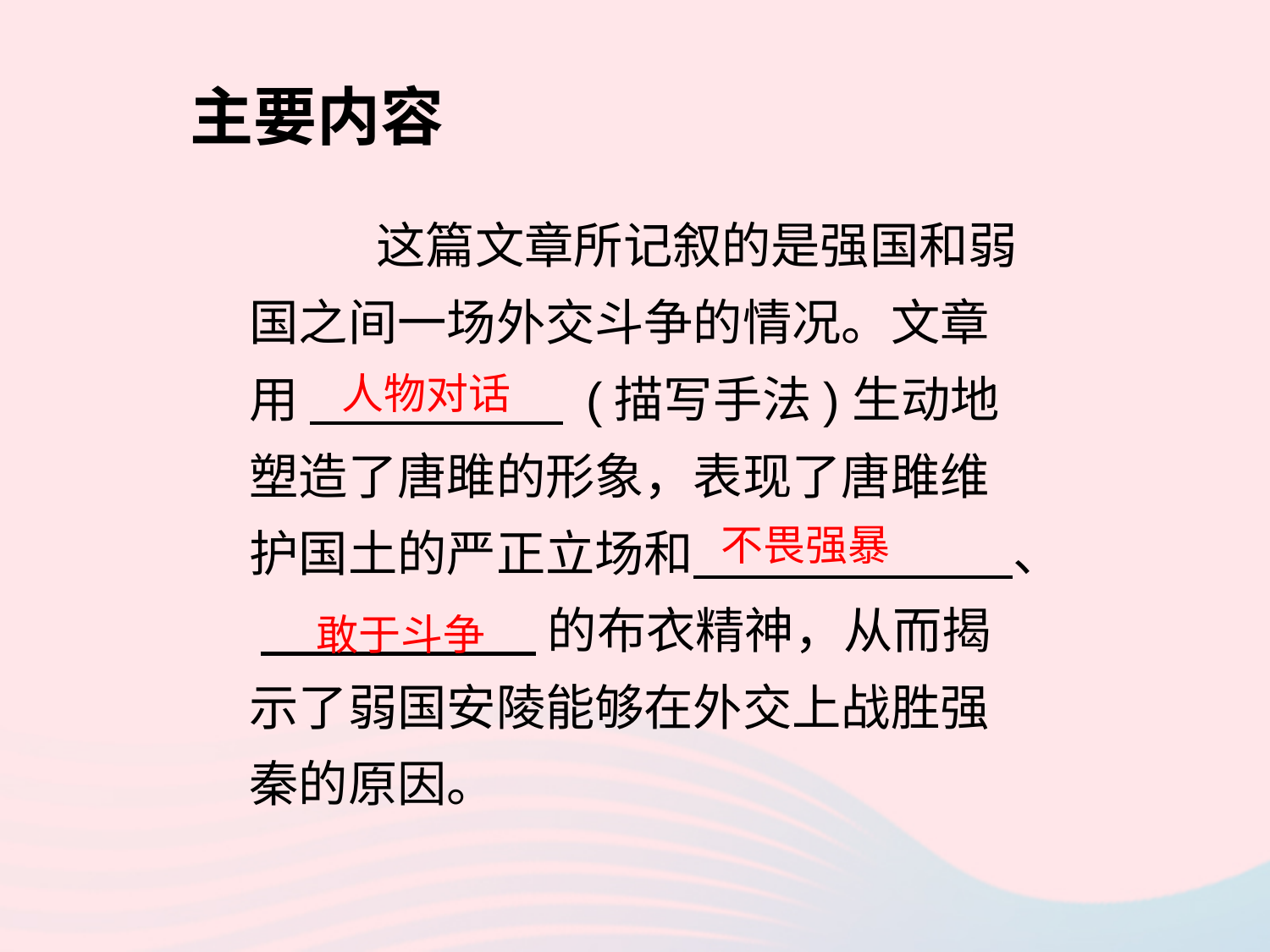

主要内容
	这篇文章所记叙的是强国和弱国之间一场外交斗争的情况。文章用                         (描写手法)生动地塑造了唐雎的形象，表现了唐雎维护国土的严正立场和                             、
                          的布衣精神，从而揭示了弱国安陵能够在外交上战胜强秦的原因。
人物对话
不畏强暴
敢于斗争